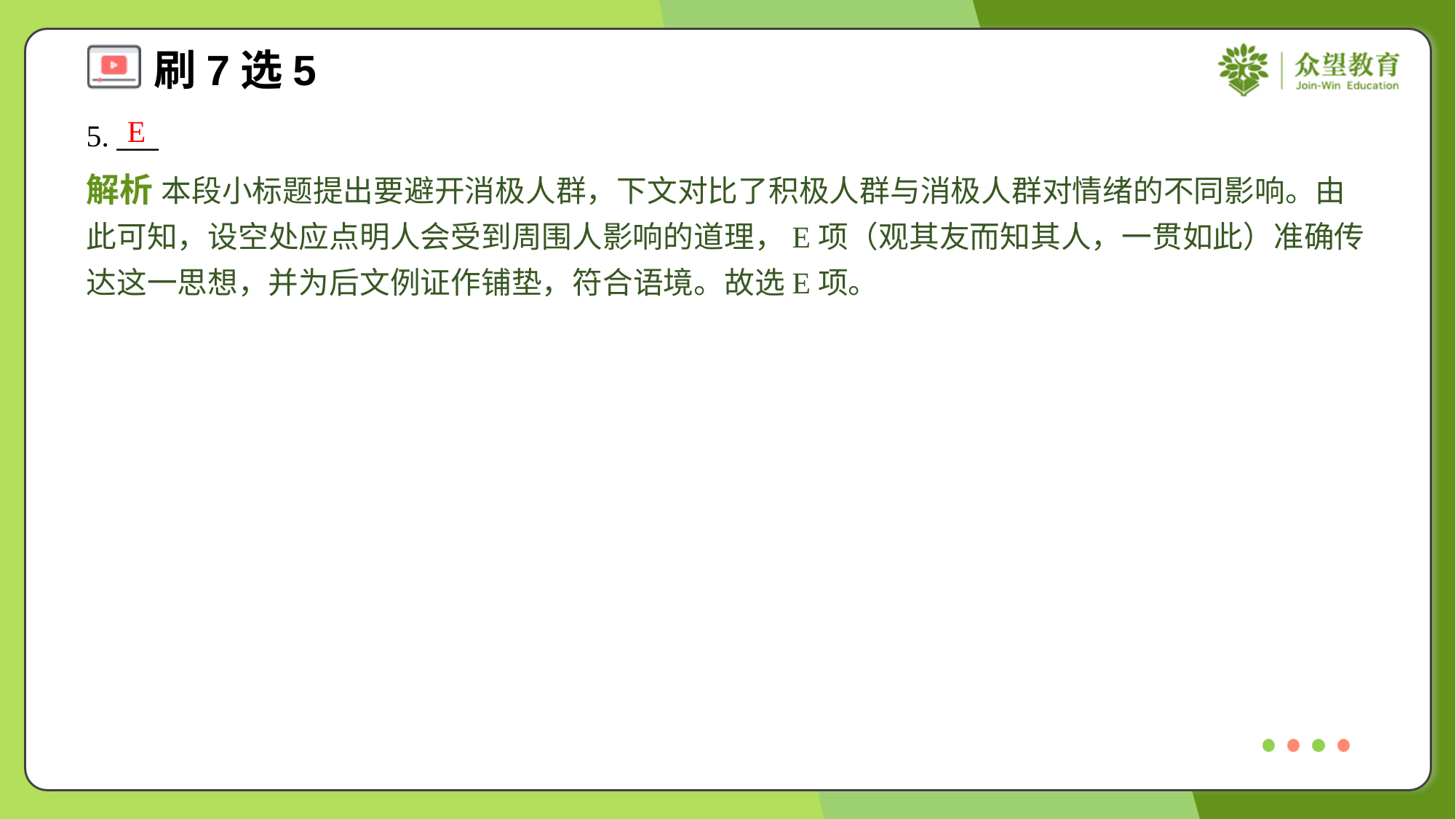

E
5. ___
解析 本段小标题提出要避开消极人群，下文对比了积极人群与消极人群对情绪的不同影响。由此可知，设空处应点明人会受到周围人影响的道理，E项（观其友而知其人，一贯如此）准确传达这一思想，并为后文例证作铺垫，符合语境。故选E项。